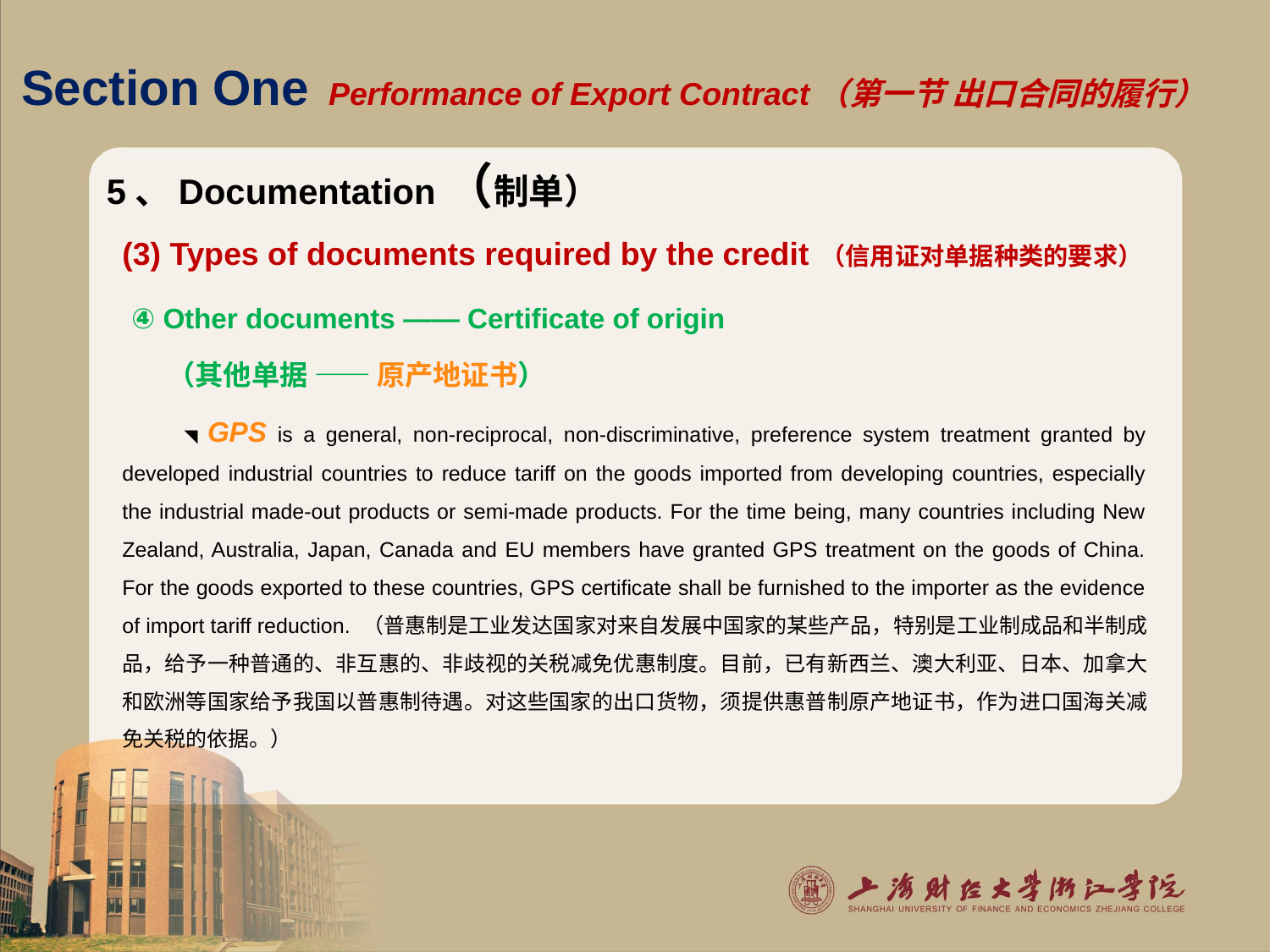

# Section One  Performance of Export Contract（第一节 出口合同的履行）
5、Documentation（制单）
(3) Types of documents required by the credit  （信用证对单据种类的要求）
 ④ Other documents —— Certificate of origin
      （其他单据 —— 原产地证书）
      ◥ GPS is a general, non-reciprocal, non-discriminative, preference system treatment granted by developed industrial countries to reduce tariff on the goods imported from developing countries, especially the industrial made-out products or semi-made products. For the time being, many countries including New Zealand, Australia, Japan, Canada and EU members have granted GPS treatment on the goods of China. For the goods exported to these countries, GPS certificate shall be furnished to the importer as the evidence of import tariff reduction. （普惠制是工业发达国家对来自发展中国家的某些产品，特别是工业制成品和半制成品，给予一种普通的、非互惠的、非歧视的关税减免优惠制度。目前，已有新西兰、澳大利亚、日本、加拿大和欧洲等国家给予我国以普惠制待遇。对这些国家的出口货物，须提供惠普制原产地证书，作为进口国海关减免关税的依据。）